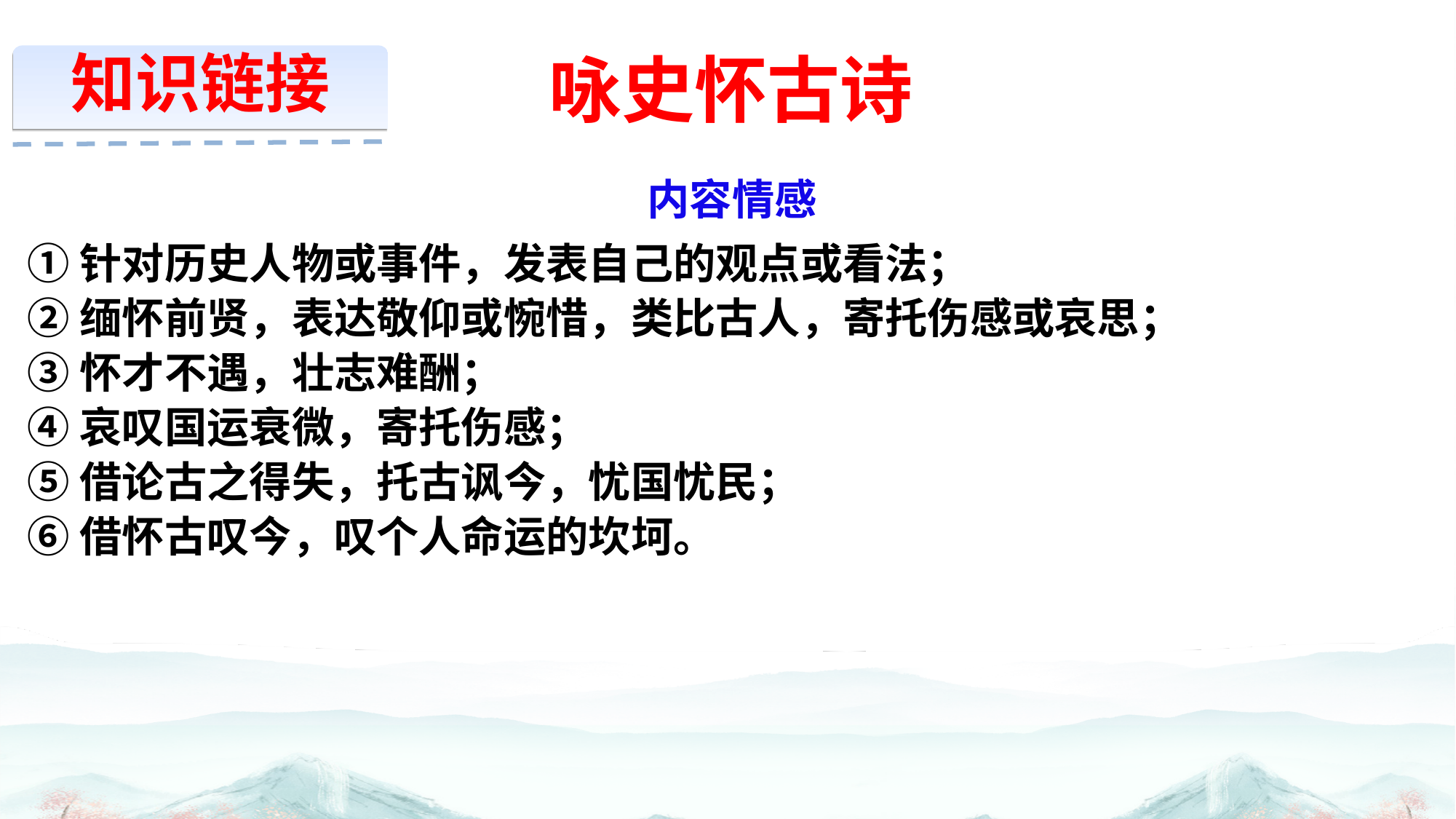

咏史怀古诗
知识链接

内容情感
①针对历史人物或事件，发表自己的观点或看法；
②缅怀前贤，表达敬仰或惋惜，类比古人，寄托伤感或哀思；
③怀才不遇，壮志难酬；
④哀叹国运衰微，寄托伤感；
⑤借论古之得失，托古讽今，忧国忧民；
⑥借怀古叹今，叹个人命运的坎坷。